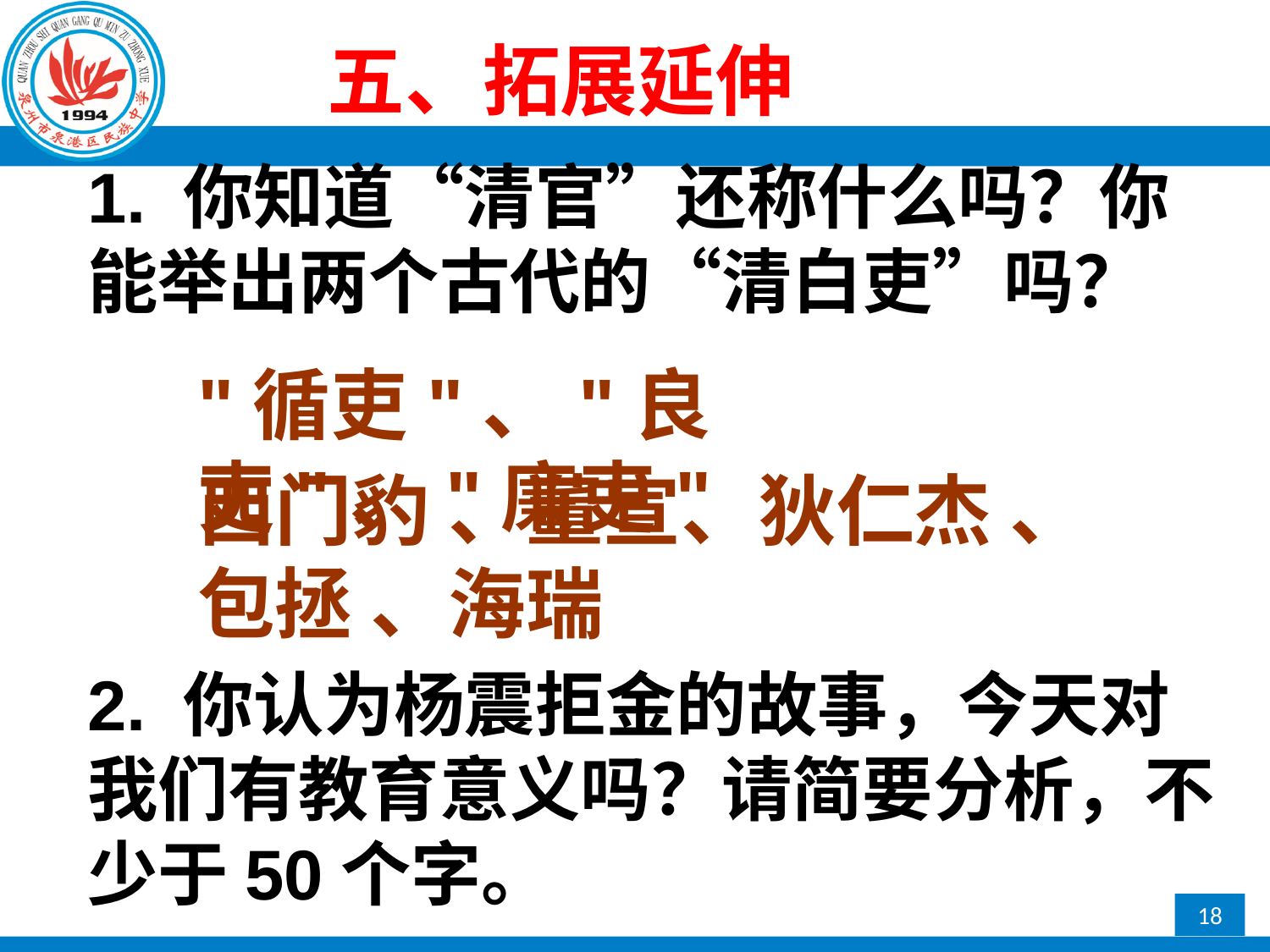

五、拓展延伸
1. 你知道“清官”还称什么吗？你能举出两个古代的“清白吏”吗？

2. 你认为杨震拒金的故事，今天对我们有教育意义吗？请简要分析，不少于50个字。
"循吏"、"良吏"、"廉吏"
西门豹 、董宣、狄仁杰 、包拯 、海瑞